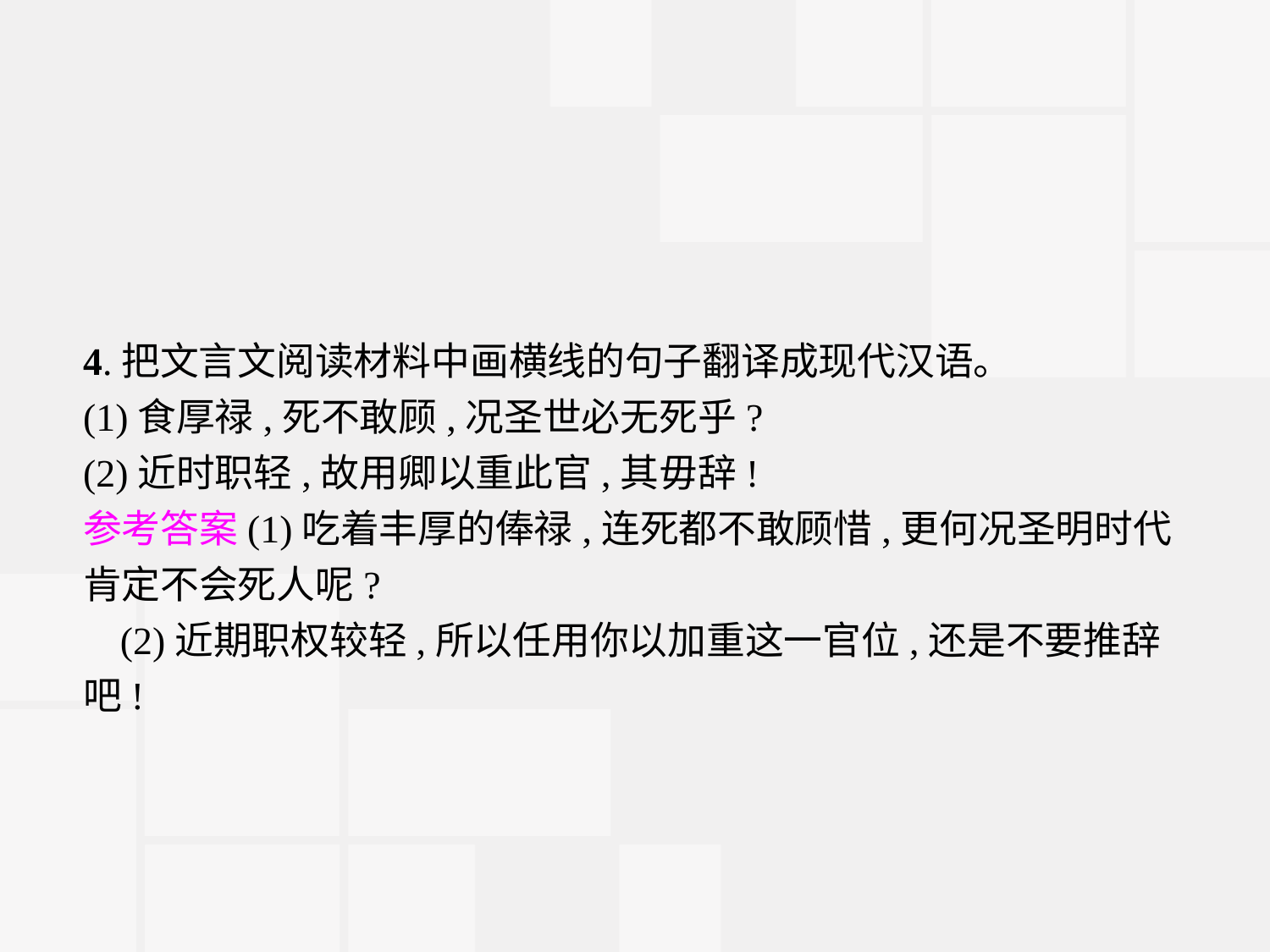

4.把文言文阅读材料中画横线的句子翻译成现代汉语。
(1)食厚禄,死不敢顾,况圣世必无死乎?
(2)近时职轻,故用卿以重此官,其毋辞!
参考答案(1)吃着丰厚的俸禄,连死都不敢顾惜,更何况圣明时代肯定不会死人呢?
(2)近期职权较轻,所以任用你以加重这一官位,还是不要推辞吧!